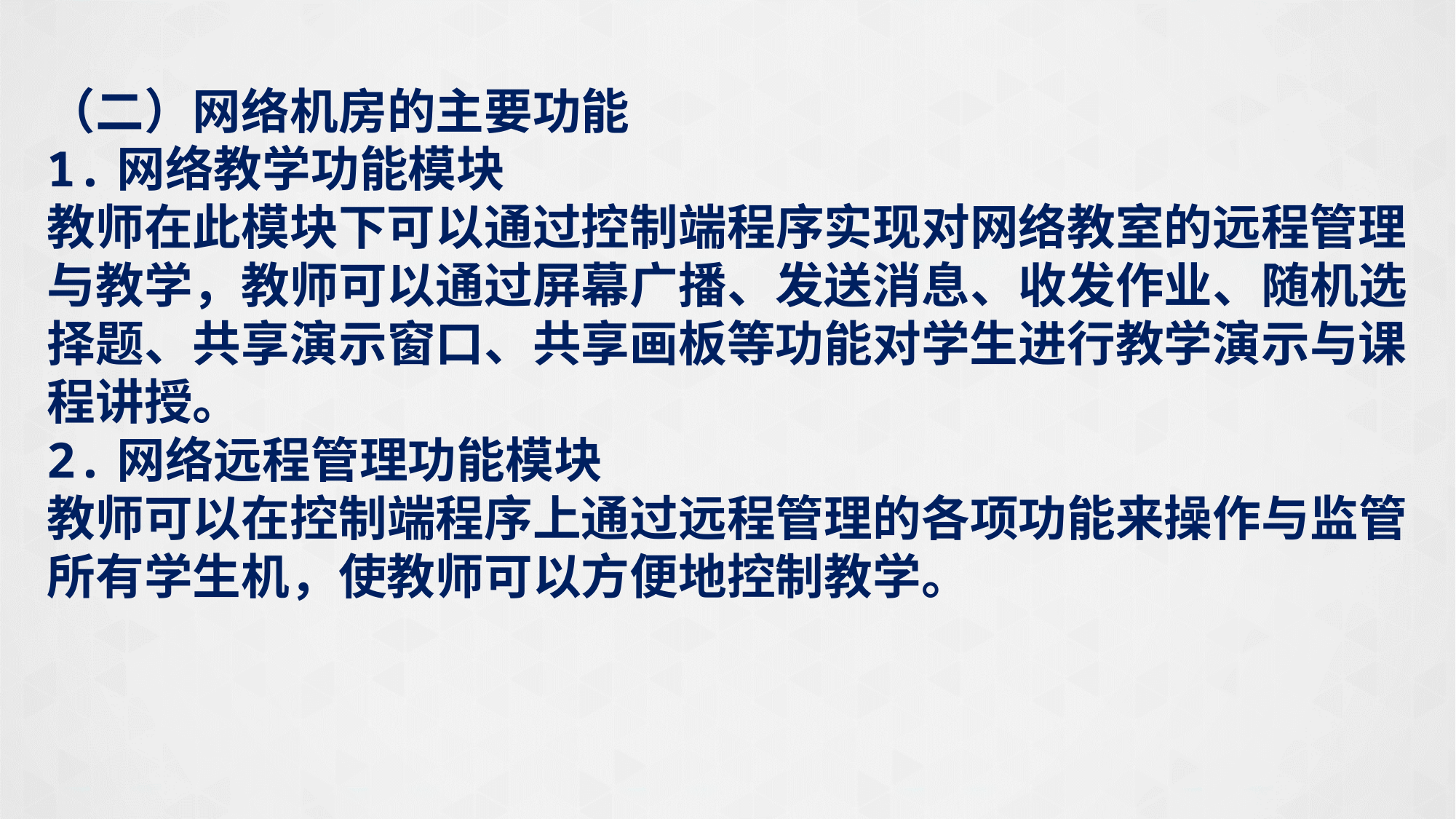

（二）网络机房的主要功能
1.网络教学功能模块
教师在此模块下可以通过控制端程序实现对网络教室的远程管理与教学，教师可以通过屏幕广播、发送消息、收发作业、随机选择题、共享演示窗口、共享画板等功能对学生进行教学演示与课程讲授。
2.网络远程管理功能模块
教师可以在控制端程序上通过远程管理的各项功能来操作与监管所有学生机，使教师可以方便地控制教学。